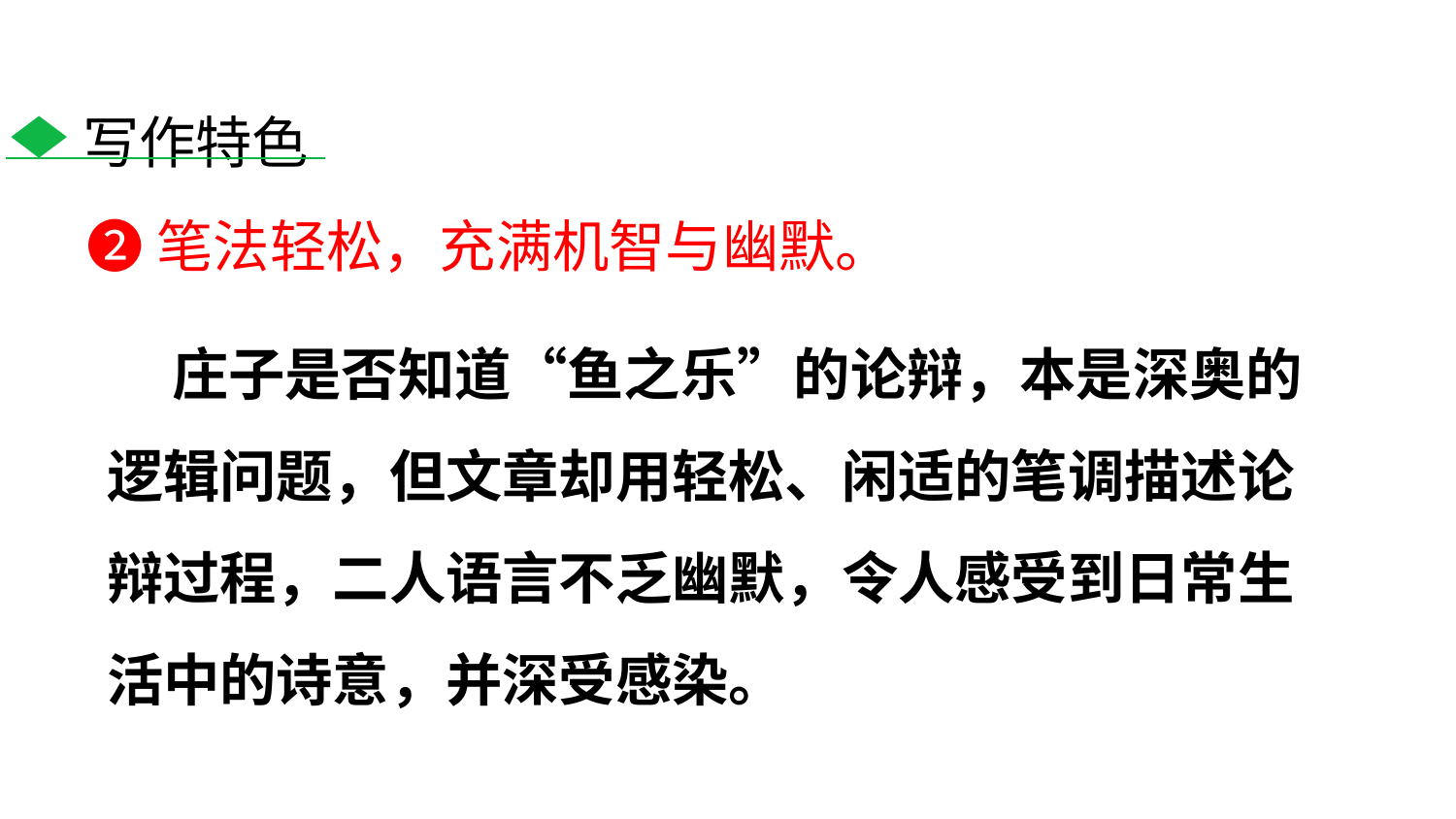

写作特色

❷笔法轻松，充满机智与幽默。
    庄子是否知道“鱼之乐”的论辩，本是深奥的逻辑问题，但文章却用轻松、闲适的笔调描述论辩过程，二人语言不乏幽默，令人感受到日常生活中的诗意，并深受感染。